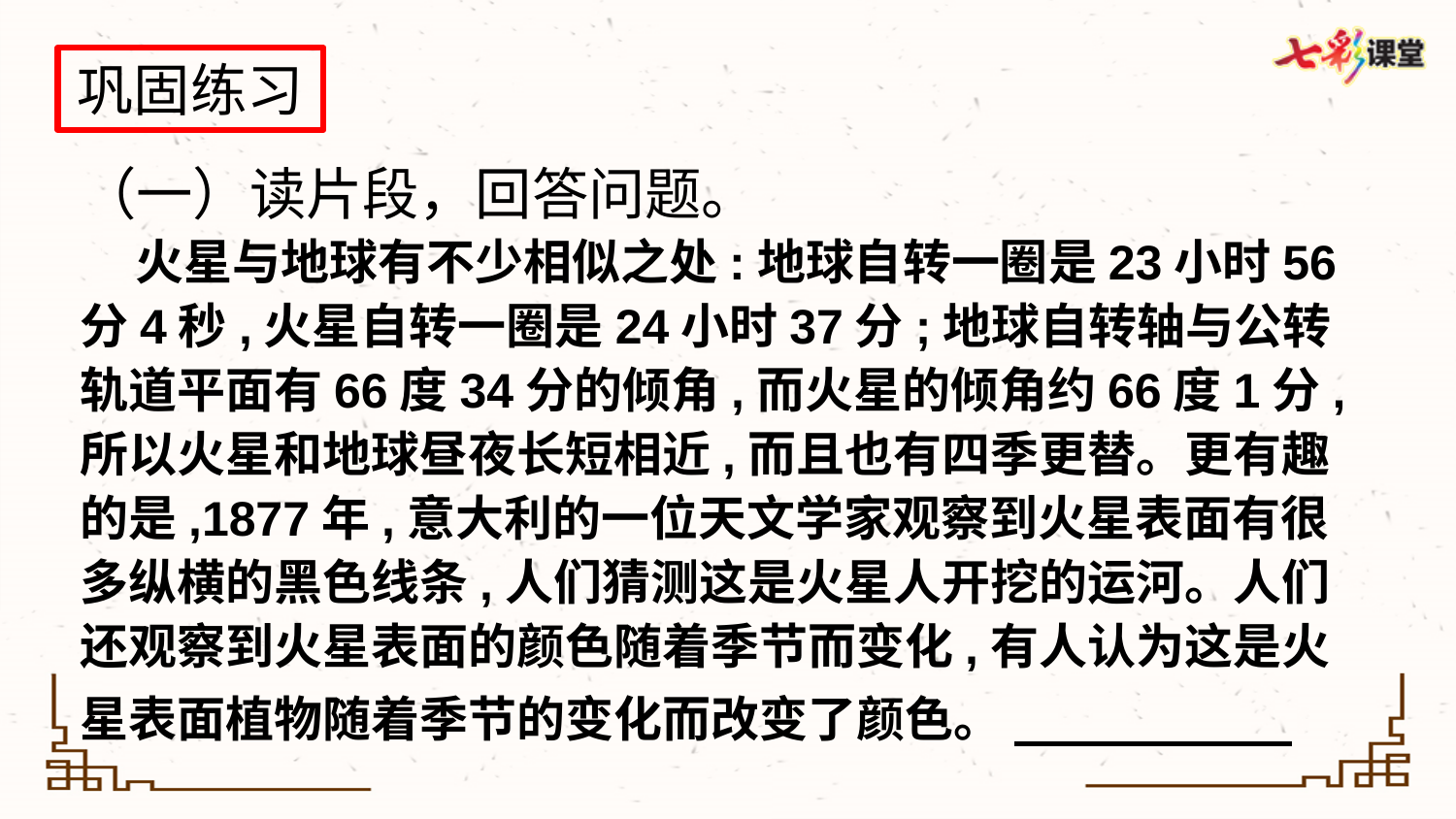

巩固练习
（一）读片段，回答问题。
    火星与地球有不少相似之处:地球自转一圈是23小时56分4秒,火星自转一圈是24小时37分;地球自转轴与公转轨道平面有66度34分的倾角,而火星的倾角约66度1分,所以火星和地球昼夜长短相近,而且也有四季更替。更有趣的是,1877年,意大利的一位天文学家观察到火星表面有很多纵横的黑色线条,人们猜测这是火星人开挖的运河。人们还观察到火星表面的颜色随着季节而变化,有人认为这是火星表面植物随着季节的变化而改变了颜色。